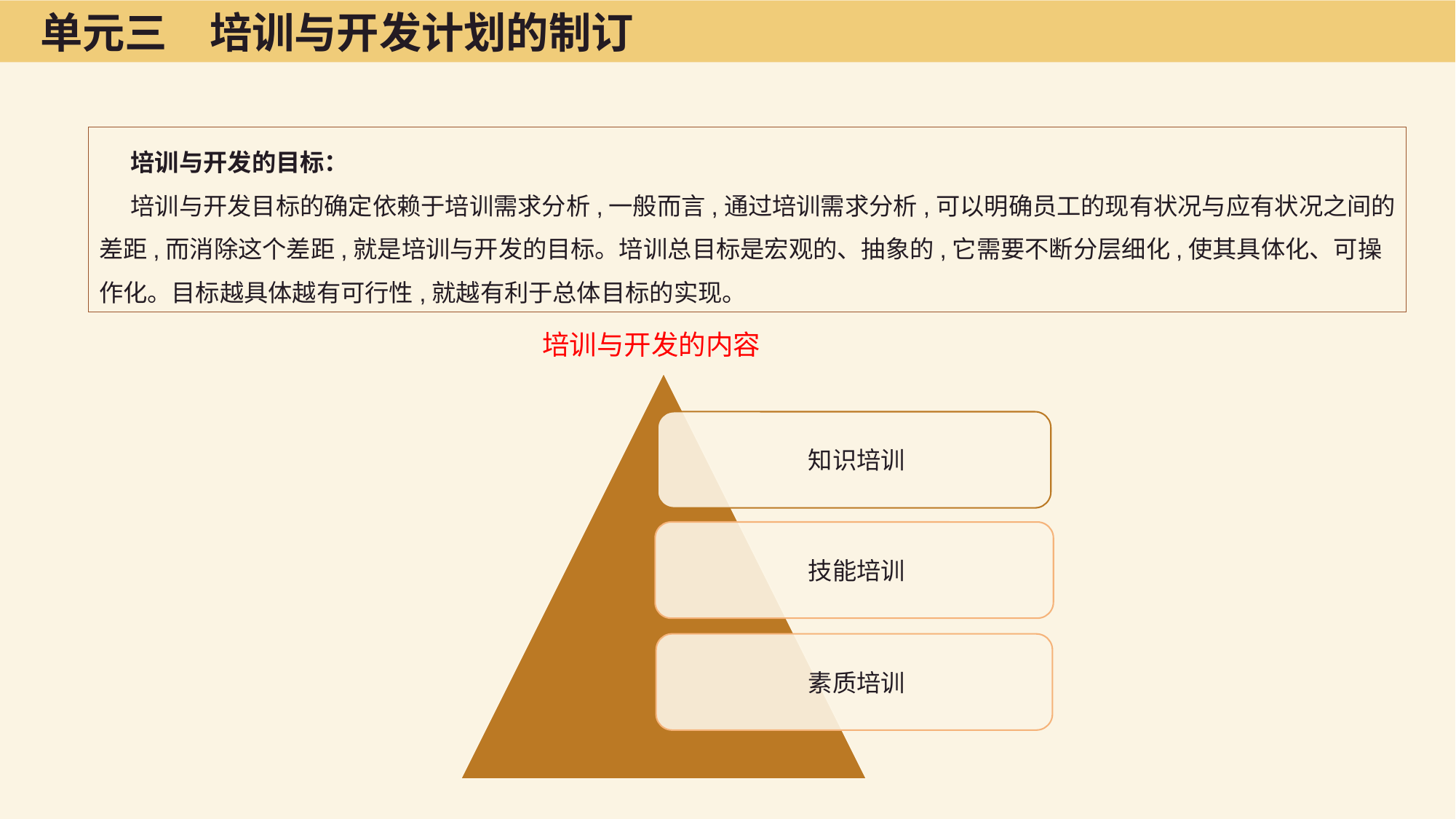

单元三　培训与开发计划的制订
培训与开发的目标：
培训与开发目标的确定依赖于培训需求分析,一般而言,通过培训需求分析,可以明确员工的现有状况与应有状况之间的差距,而消除这个差距,就是培训与开发的目标。培训总目标是宏观的、抽象的,它需要不断分层细化,使其具体化、可操作化。目标越具体越有可行性,就越有利于总体目标的实现。
培训与开发的内容
知识培训
技能培训
素质培训